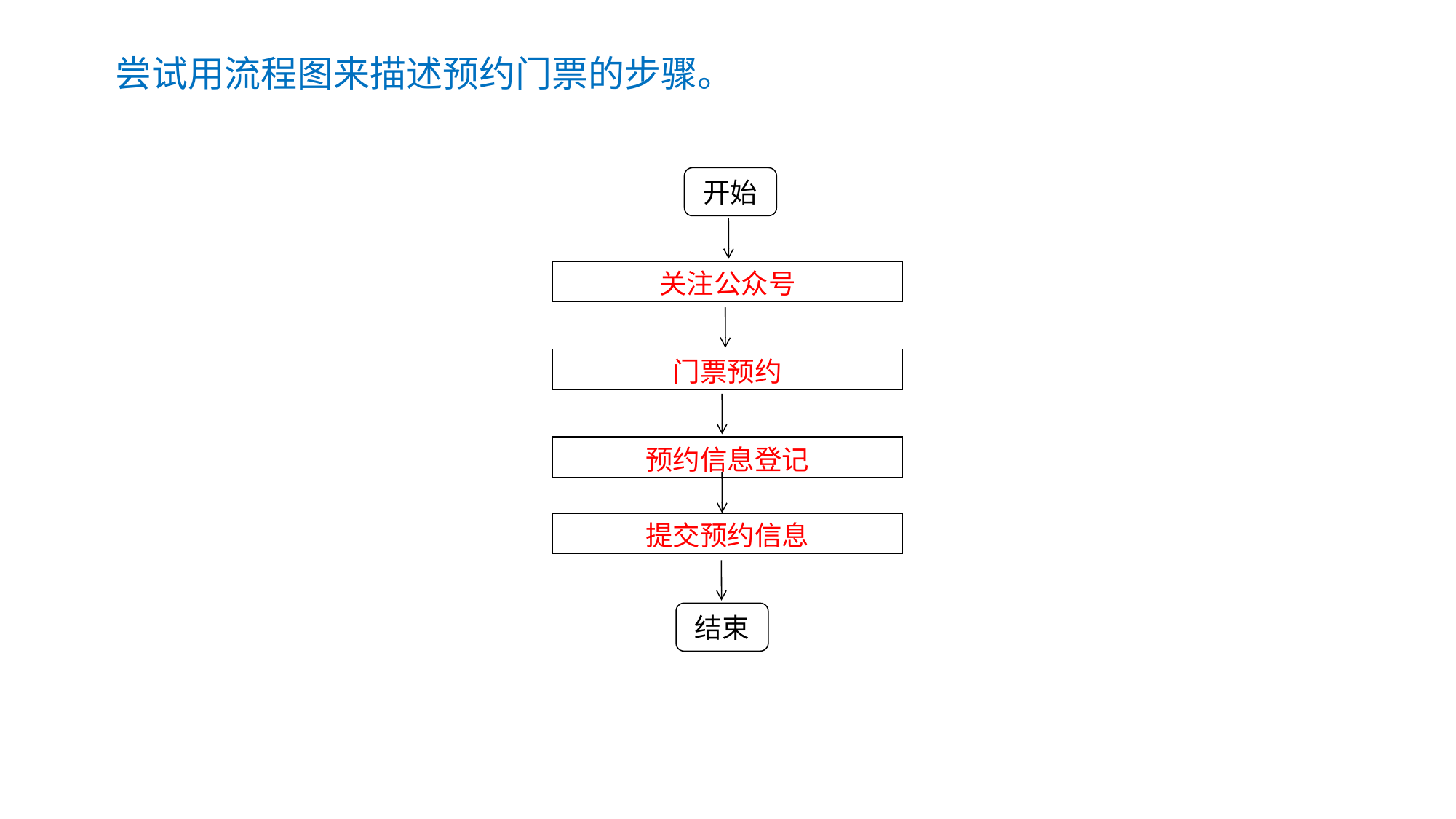

尝试用流程图来描述预约门票的步骤。
开始

关注公众号

门票预约

预约信息登记

提交预约信息

结束